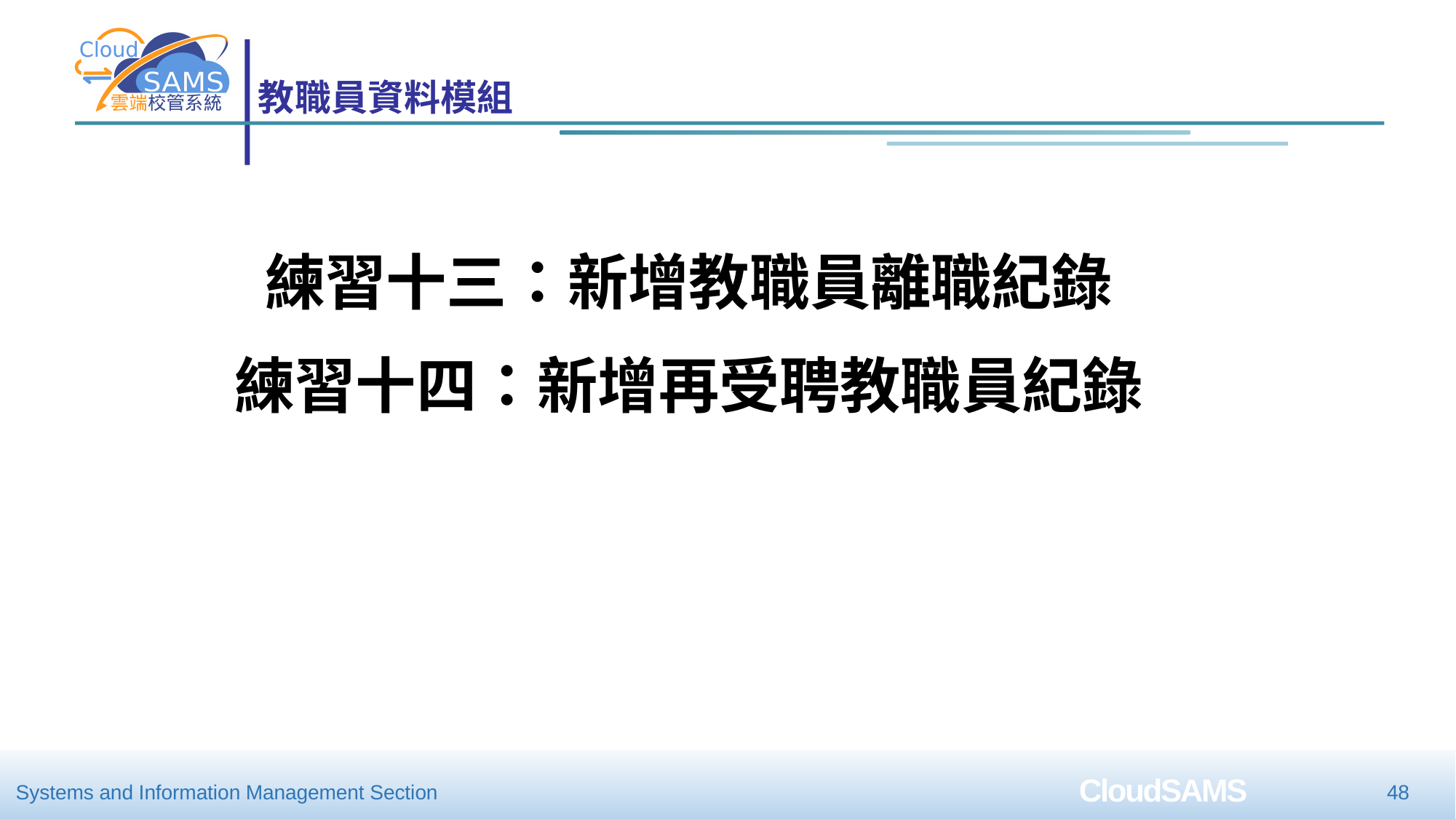

# 教職員資料模組
練習十三：新增教職員離職紀錄
練習十四：新增再受聘教職員紀錄
48